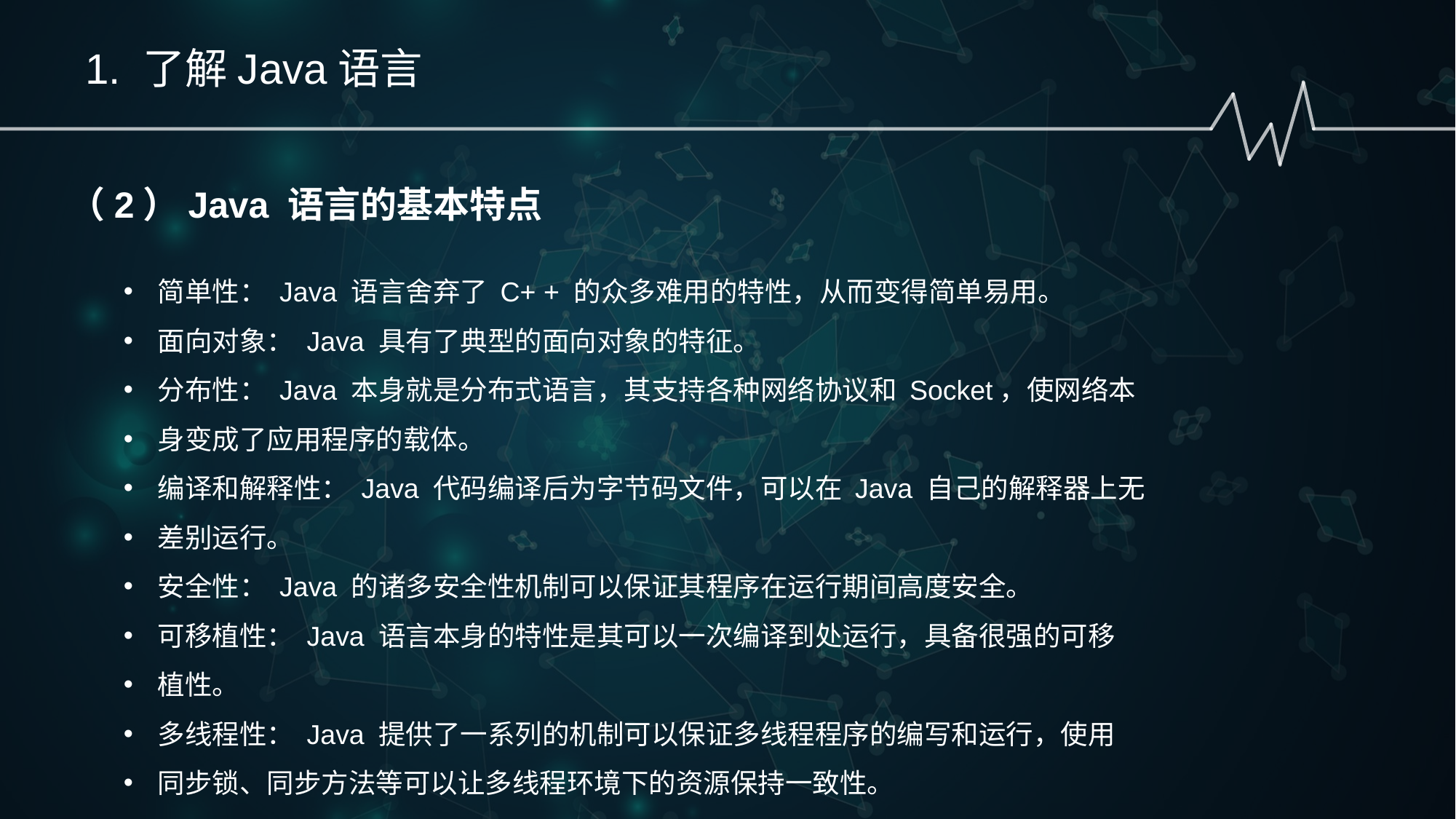

1. 了解Java语言
（2）Java 语言的基本特点

简单性： Java 语言舍弃了 C+ + 的众多难用的特性，从而变得简单易用。
面向对象： Java 具有了典型的面向对象的特征。
分布性： Java 本身就是分布式语言，其支持各种网络协议和 Socket，使网络本
身变成了应用程序的载体。
编译和解释性： Java 代码编译后为字节码文件，可以在 Java 自己的解释器上无
差别运行。
安全性： Java 的诸多安全性机制可以保证其程序在运行期间高度安全。
可移植性： Java 语言本身的特性是其可以一次编译到处运行，具备很强的可移
植性。
多线程性： Java 提供了一系列的机制可以保证多线程程序的编写和运行，使用
同步锁、同步方法等可以让多线程环境下的资源保持一致性。